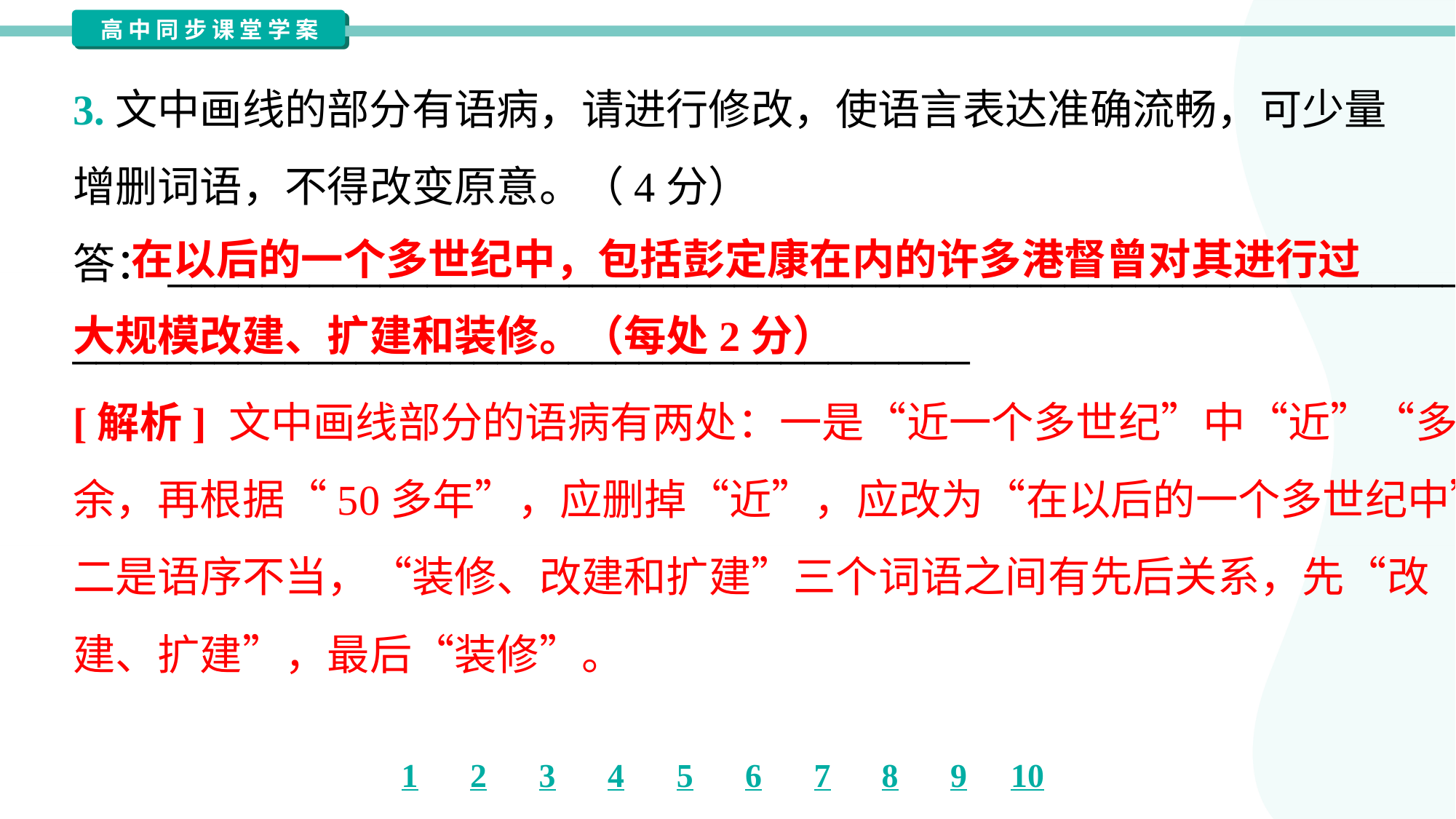

3.文中画线的部分有语病，请进行修改，使语言表达准确流畅，可少量
增删词语，不得改变原意。（4分）
答：_________________________________________________________
______________________________________
     在以后的一个多世纪中，包括彭定康在内的许多港督曾对其进行过大规模改建、扩建和装修。（每处2分）
[解析] 文中画线部分的语病有两处：一是“近一个多世纪”中“近”“多”赘
余，再根据“50多年”，应删掉“近”，应改为“在以后的一个多世纪中”；
二是语序不当，“装修、改建和扩建”三个词语之间有先后关系，先“改
建、扩建”，最后“装修”。